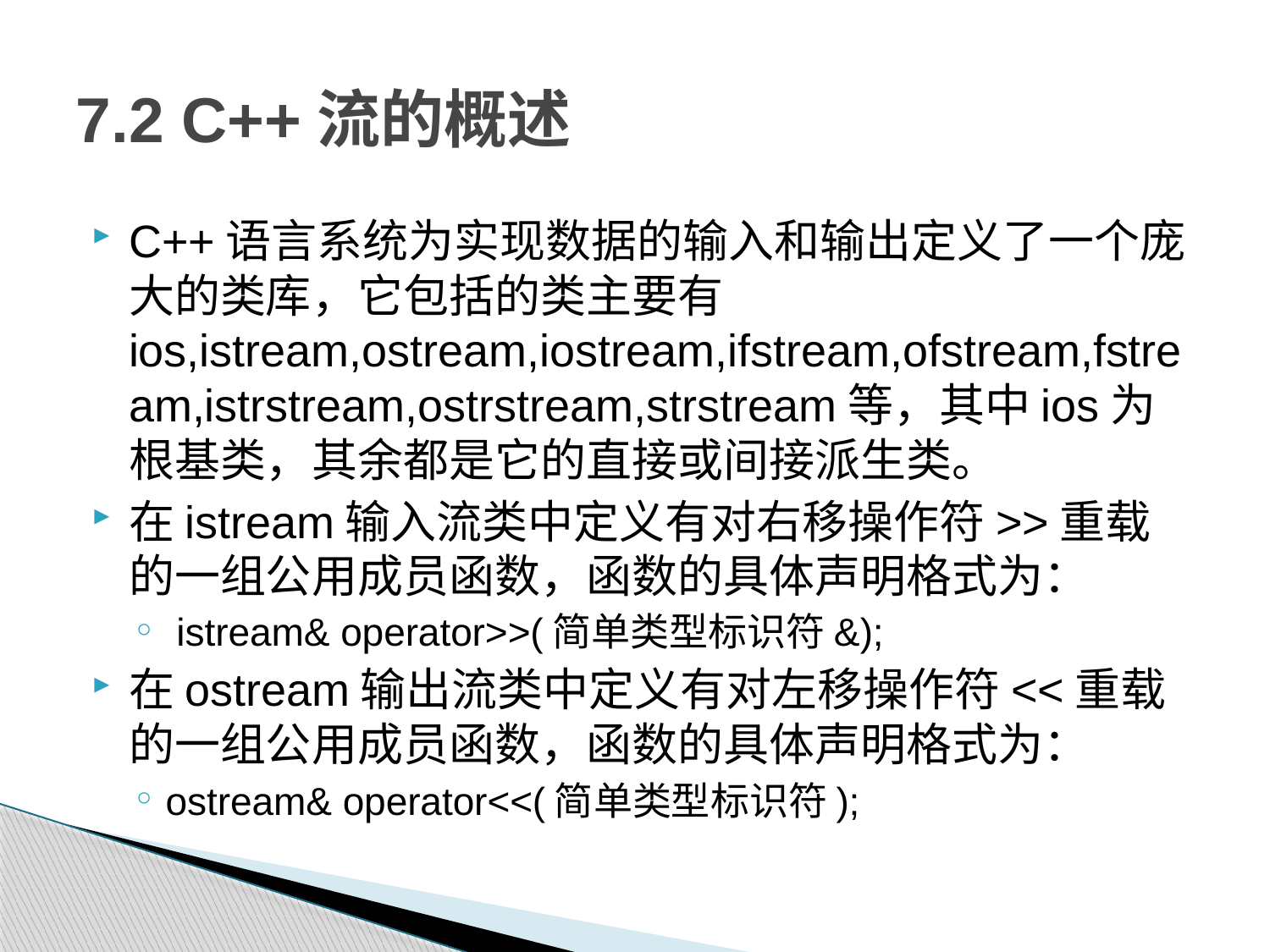

# 7.2 C++流的概述
C++语言系统为实现数据的输入和输出定义了一个庞大的类库，它包括的类主要有ios,istream,ostream,iostream,ifstream,ofstream,fstream,istrstream,ostrstream,strstream等，其中ios为根基类，其余都是它的直接或间接派生类。
在istream输入流类中定义有对右移操作符>>重载的一组公用成员函数，函数的具体声明格式为：
 istream& operator>>(简单类型标识符&);
在ostream输出流类中定义有对左移操作符<<重载的一组公用成员函数，函数的具体声明格式为：
ostream& operator<<(简单类型标识符);